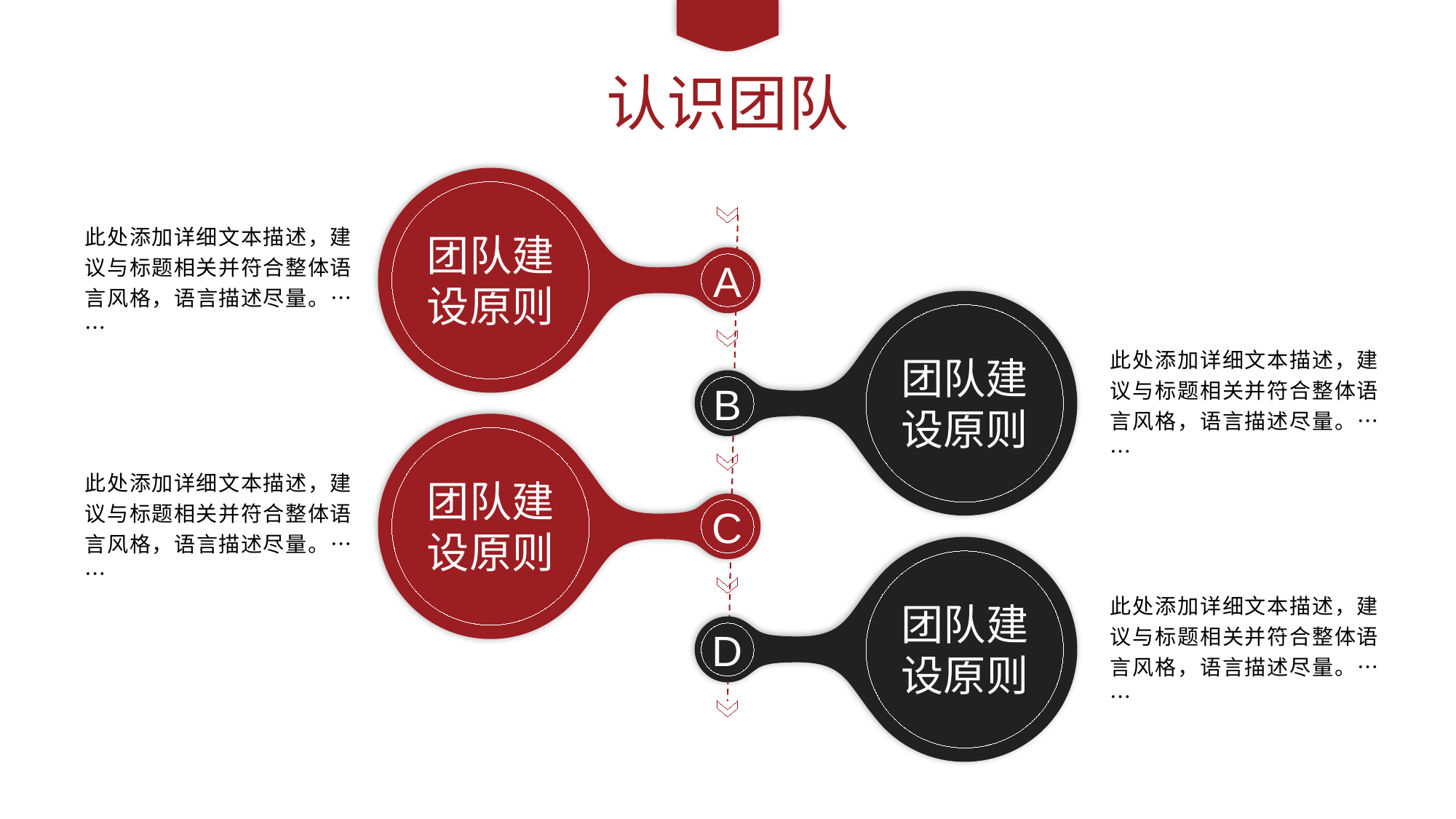

认识团队

此处添加详细文本描述，建议与标题相关并符合整体语言风格，语言描述尽量。……
团队建设原则
A

此处添加详细文本描述，建议与标题相关并符合整体语言风格，语言描述尽量。……
团队建设原则
B

此处添加详细文本描述，建议与标题相关并符合整体语言风格，语言描述尽量。……
团队建设原则
C

此处添加详细文本描述，建议与标题相关并符合整体语言风格，语言描述尽量。……
团队建设原则
D